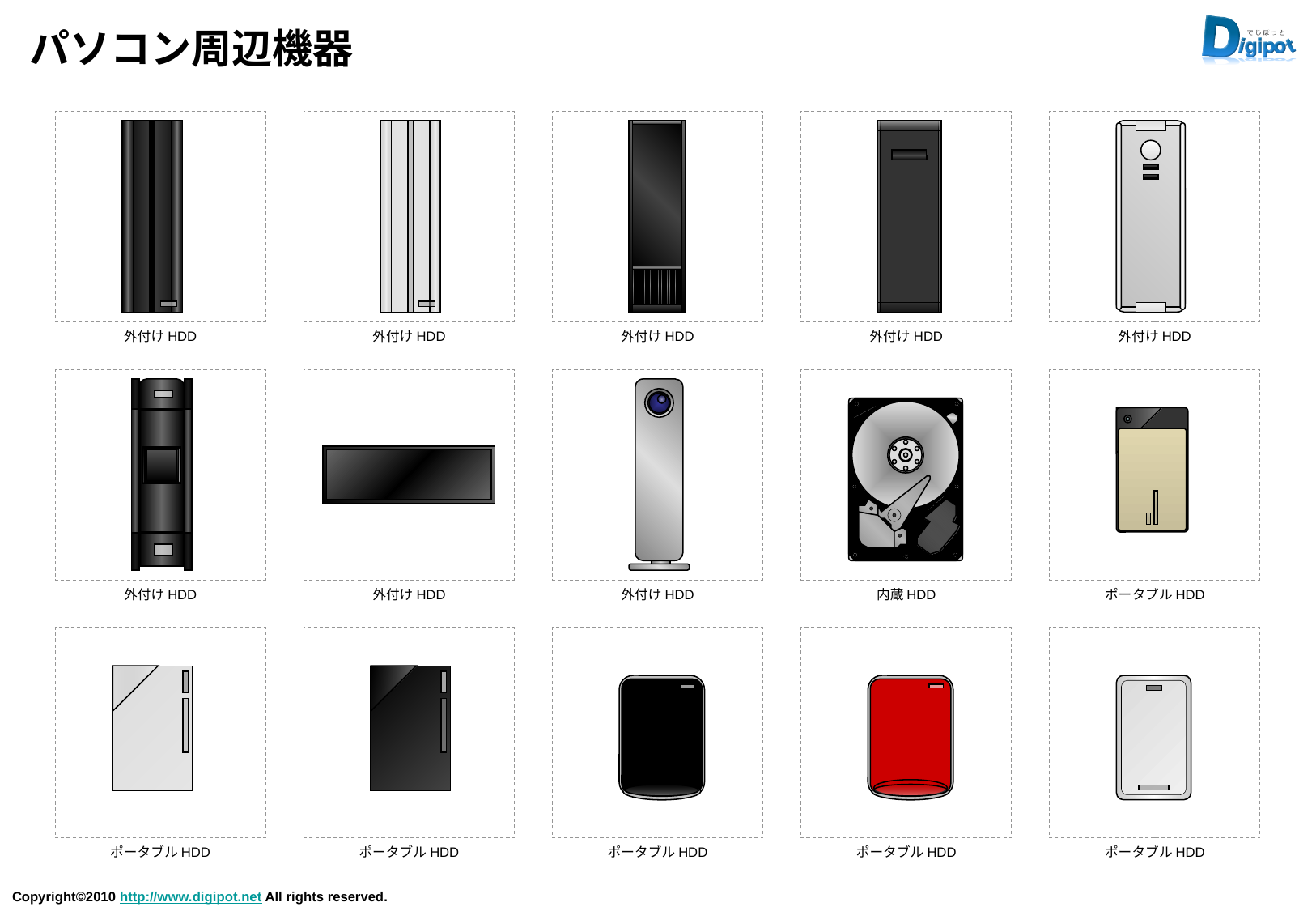

# パソコン周辺機器

外付けHDD
外付けHDD
外付けHDD
外付けHDD
外付けHDD

外付けHDD
外付けHDD
外付けHDD
内蔵HDD
ポータブルHDD

ポータブルHDD
ポータブルHDD
ポータブルHDD
ポータブルHDD
ポータブルHDD